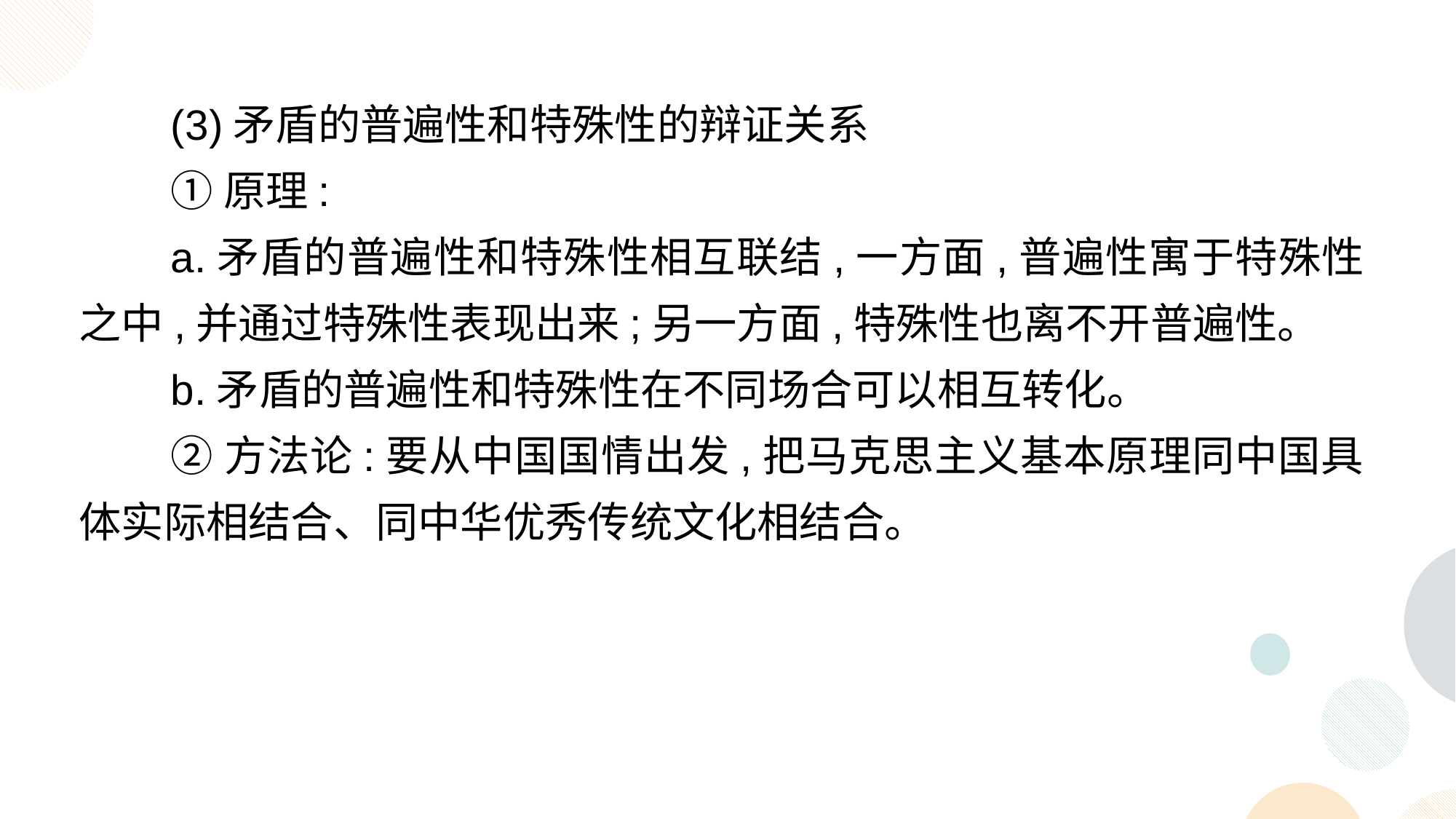

(3)矛盾的普遍性和特殊性的辩证关系
①原理:
a.矛盾的普遍性和特殊性相互联结,一方面,普遍性寓于特殊性之中,并通过特殊性表现出来;另一方面,特殊性也离不开普遍性。
b.矛盾的普遍性和特殊性在不同场合可以相互转化。
②方法论:要从中国国情出发,把马克思主义基本原理同中国具体实际相结合、同中华优秀传统文化相结合。